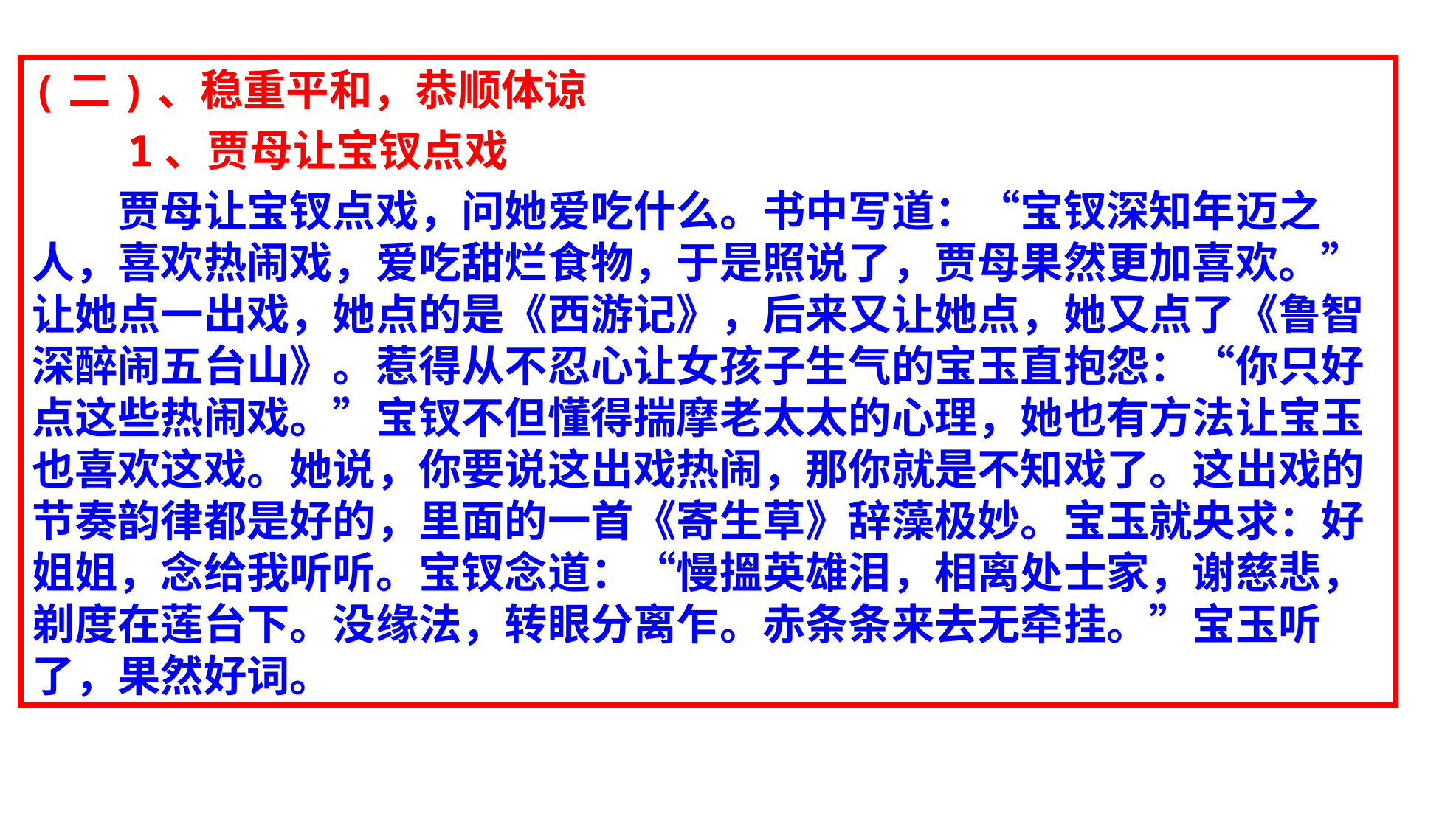

(二)、稳重平和，恭顺体谅
　　1、贾母让宝钗点戏
　　贾母让宝钗点戏，问她爱吃什么。书中写道：“宝钗深知年迈之人，喜欢热闹戏，爱吃甜烂食物，于是照说了，贾母果然更加喜欢。”让她点一出戏，她点的是《西游记》，后来又让她点，她又点了《鲁智深醉闹五台山》。惹得从不忍心让女孩子生气的宝玉直抱怨：“你只好点这些热闹戏。”宝钗不但懂得揣摩老太太的心理，她也有方法让宝玉也喜欢这戏。她说，你要说这出戏热闹，那你就是不知戏了。这出戏的节奏韵律都是好的，里面的一首《寄生草》辞藻极妙。宝玉就央求：好姐姐，念给我听听。宝钗念道：“慢搵英雄泪，相离处士家，谢慈悲，剃度在莲台下。没缘法，转眼分离乍。赤条条来去无牵挂。”宝玉听了，果然好词。